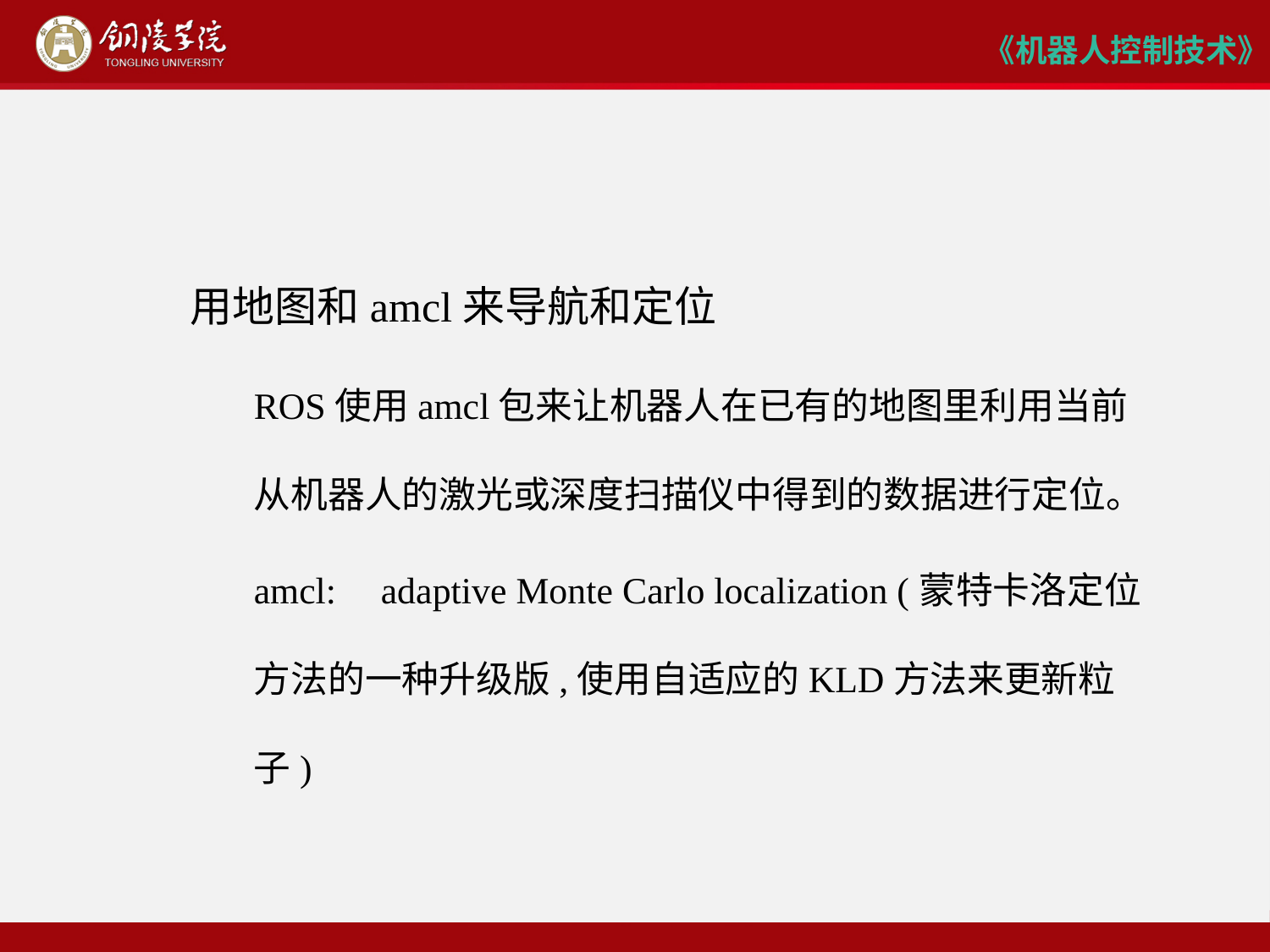

用地图和amcl来导航和定位
ROS使用amcl包来让机器人在已有的地图里利用当前从机器人的激光或深度扫描仪中得到的数据进行定位。
amcl:	adaptive Monte Carlo localization (蒙特卡洛定位方法的一种升级版,使用自适应的KLD方法来更新粒子)